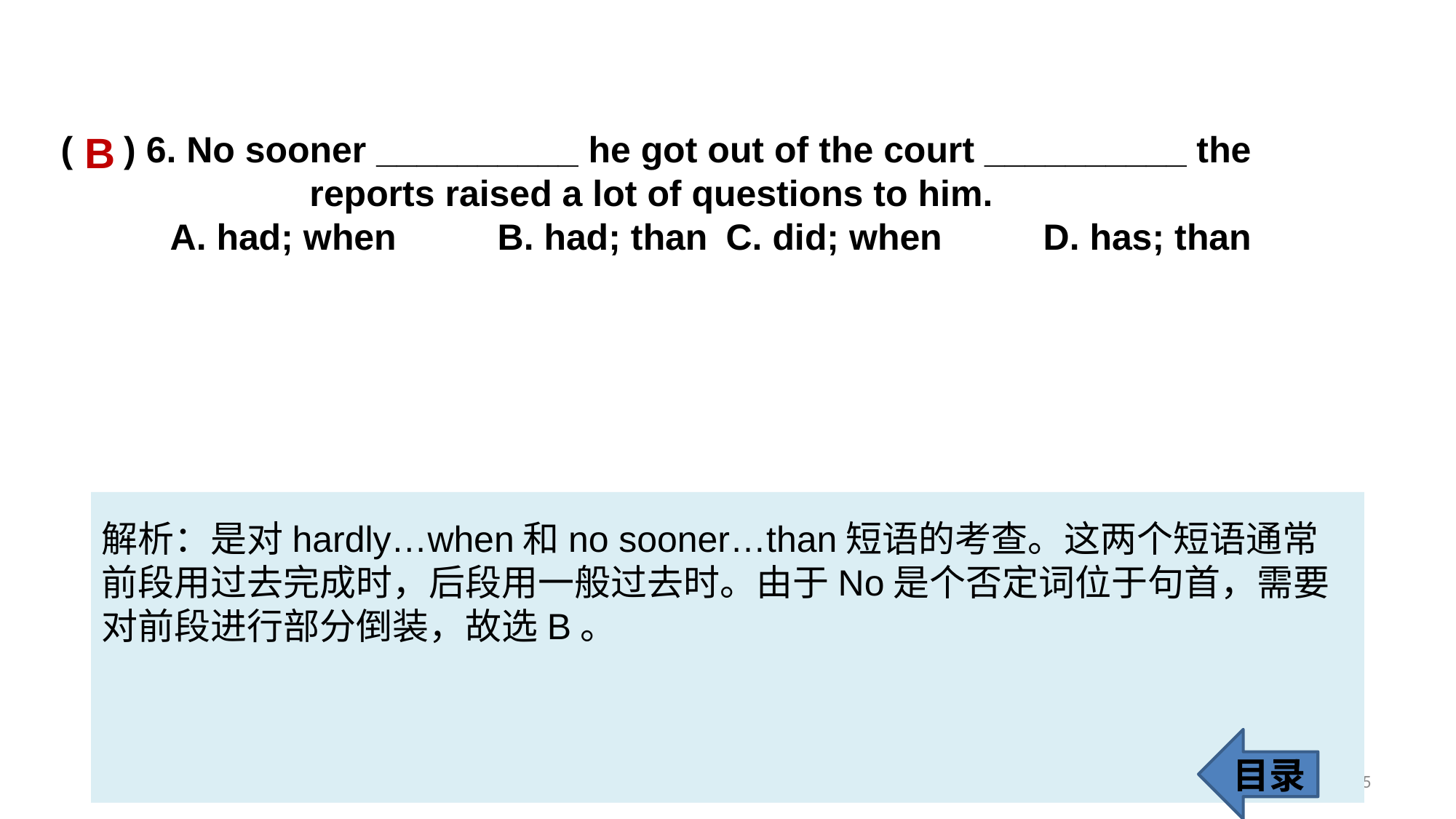

(     ) 6. No sooner __________ he got out of the court __________ the 	  	     	   reports raised a lot of questions to him.
	A. had; when 	B. had; than	 C. did; when 	D. has; than
B

解析：是对hardly…when和no sooner…than短语的考查。这两个短语通常前段用过去完成时，后段用一般过去时。由于No是个否定词位于句首，需要对前段进行部分倒装，故选B。
目录
65